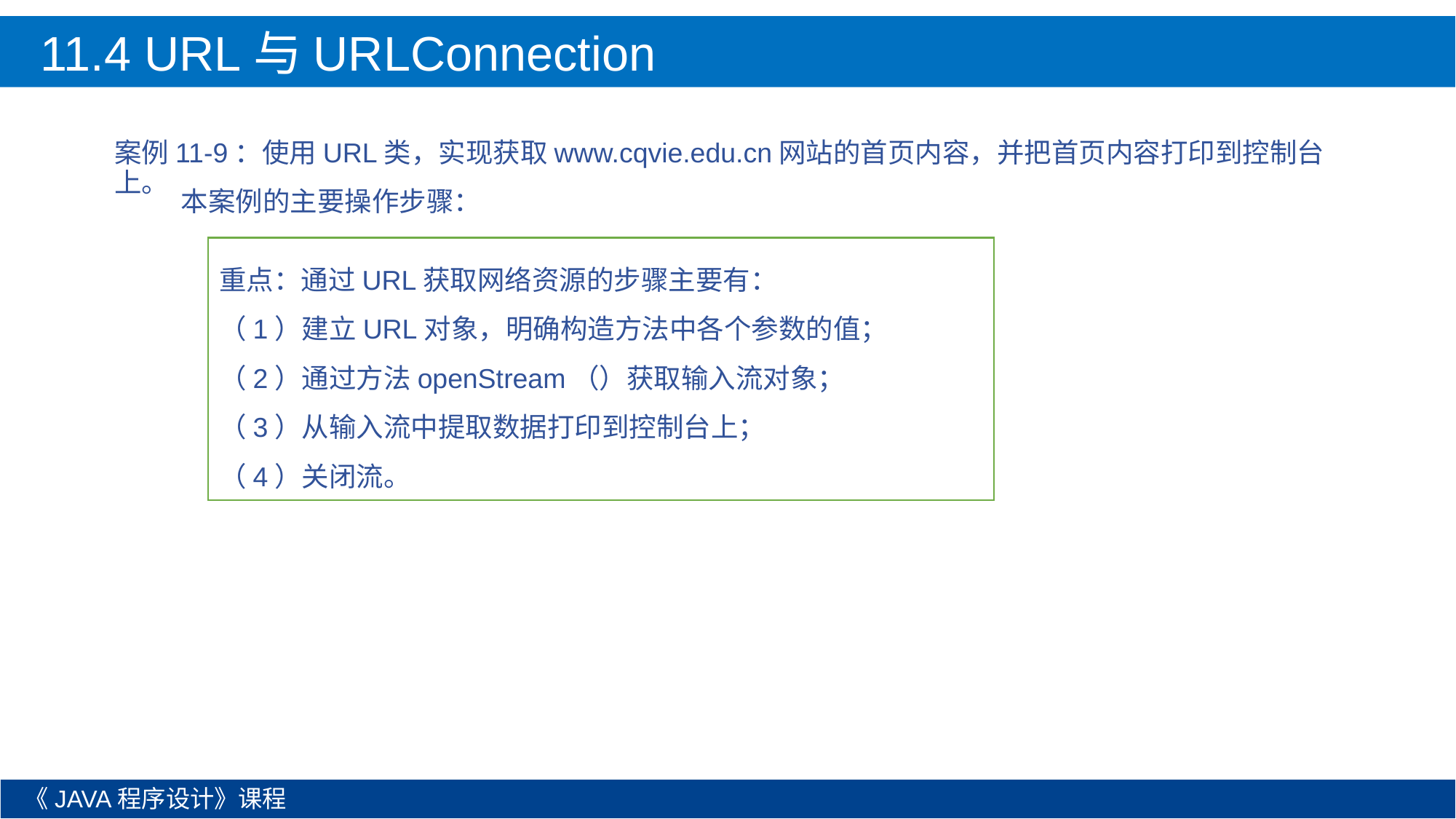

11.4 URL与URLConnection
案例11-9：使用URL类，实现获取www.cqvie.edu.cn网站的首页内容，并把首页内容打印到控制台上。
本案例的主要操作步骤：
重点：通过URL获取网络资源的步骤主要有：
（1）建立URL对象，明确构造方法中各个参数的值；
（2）通过方法openStream（）获取输入流对象；
（3）从输入流中提取数据打印到控制台上；
（4）关闭流。
《JAVA程序设计》课程